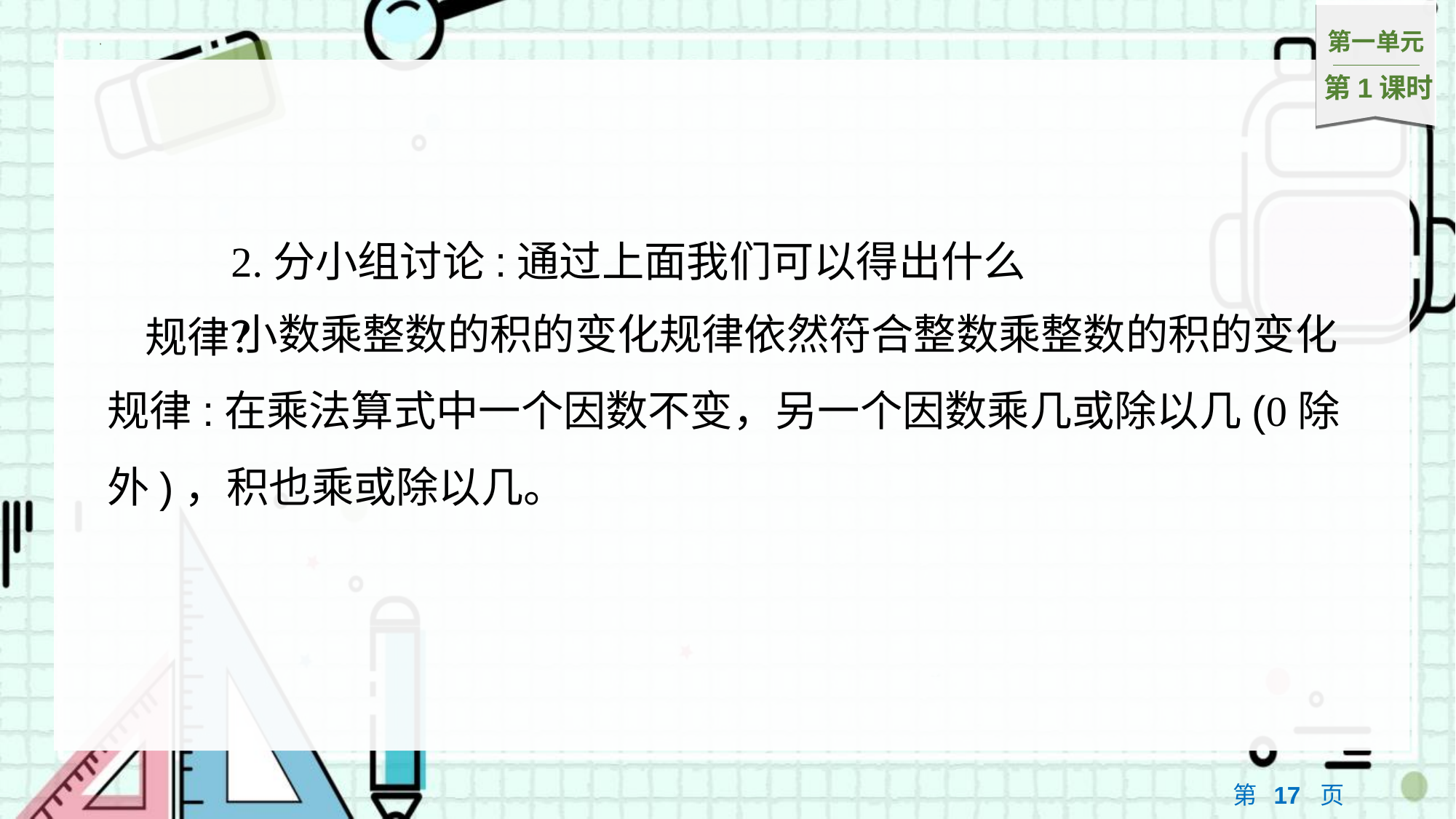

2.分小组讨论:通过上面我们可以得出什么规律？
　小数乘整数的积的变化规律依然符合整数乘整数的积的变化规律:在乘法算式中一个因数不变，另一个因数乘几或除以几(0除外)，积也乘或除以几。